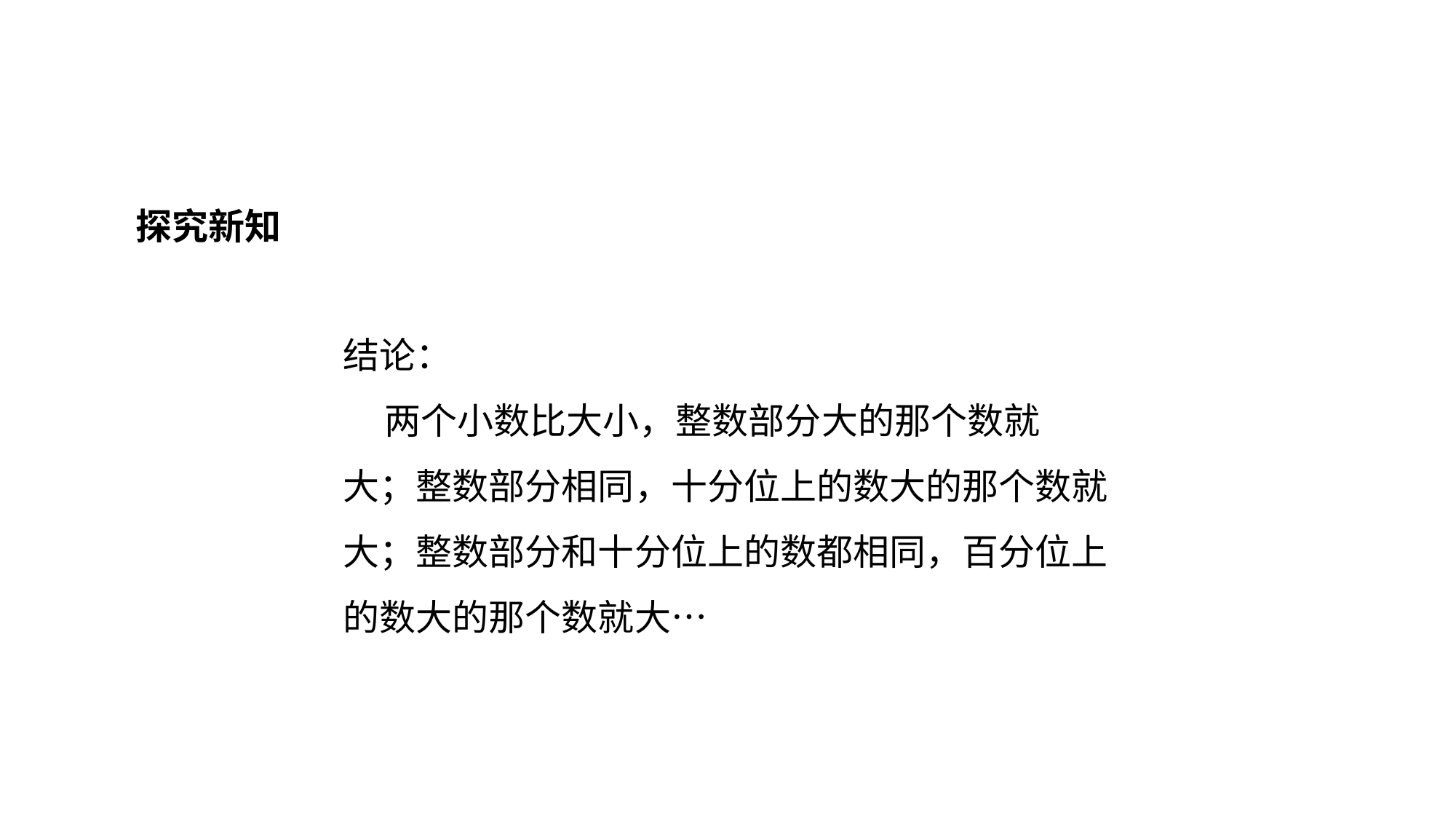

探究新知
结论：
    两个小数比大小，整数部分大的那个数就大；整数部分相同，十分位上的数大的那个数就大；整数部分和十分位上的数都相同，百分位上的数大的那个数就大…